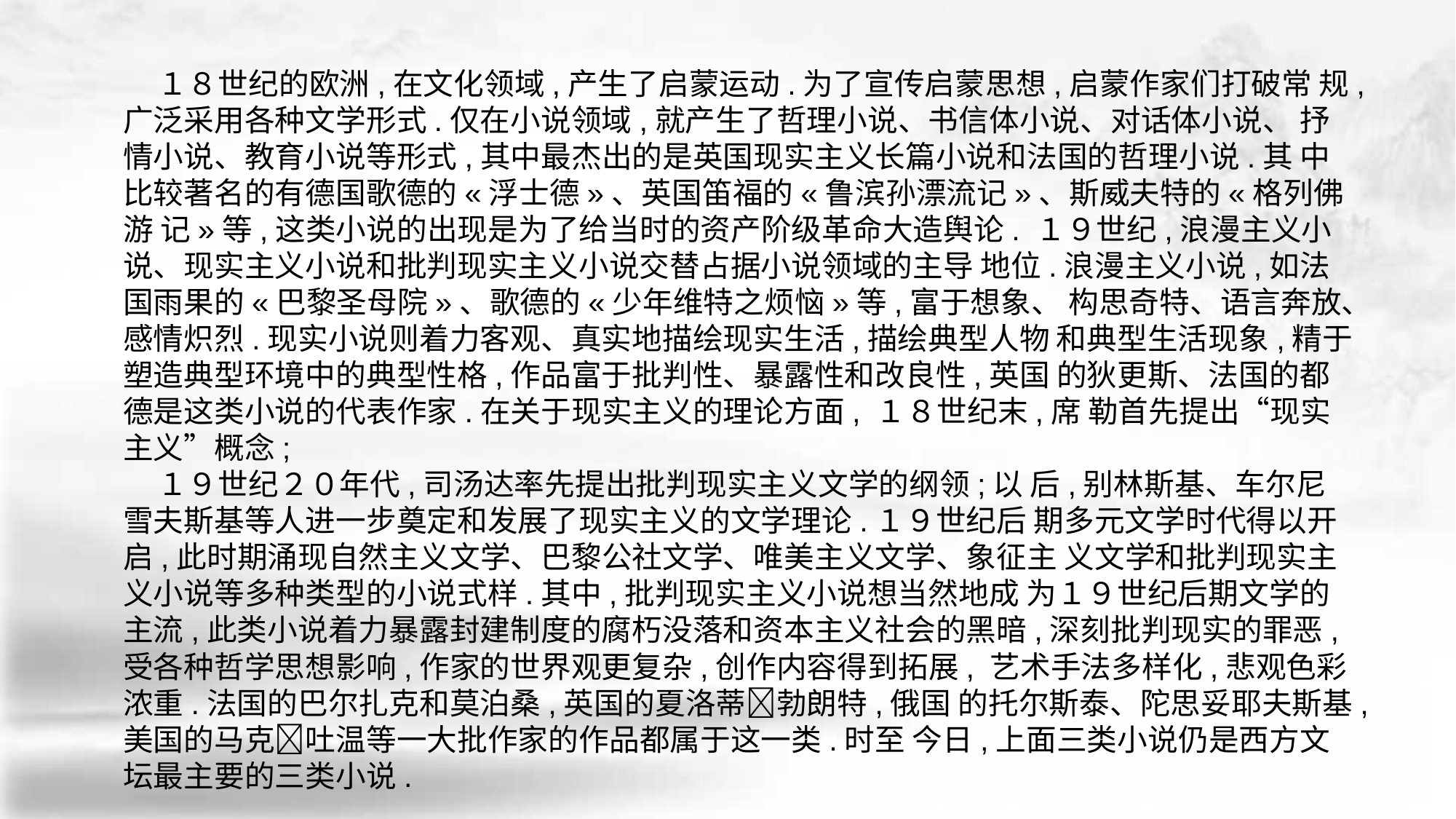

１８世纪的欧洲,在文化领域,产生了启蒙运动.为了宣传启蒙思想,启蒙作家们打破常 规,广泛采用各种文学形式.仅在小说领域,就产生了哲理小说、书信体小说、对话体小说、 抒情小说、教育小说等形式,其中最杰出的是英国现实主义长篇小说和法国的哲理小说.其 中比较著名的有德国歌德的«浮士德»、英国笛福的«鲁滨孙漂流记»、斯威夫特的«格列佛游 记»等,这类小说的出现是为了给当时的资产阶级革命大造舆论. １９世纪,浪漫主义小说、现实主义小说和批判现实主义小说交替占据小说领域的主导 地位.浪漫主义小说,如法国雨果的«巴黎圣母院»、歌德的«少年维特之烦恼»等,富于想象、 构思奇特、语言奔放、感情炽烈.现实小说则着力客观、真实地描绘现实生活,描绘典型人物 和典型生活现象,精于塑造典型环境中的典型性格,作品富于批判性、暴露性和改良性,英国 的狄更斯、法国的都德是这类小说的代表作家.在关于现实主义的理论方面, １８世纪末,席 勒首先提出“现实主义”概念;
    １９世纪２０年代,司汤达率先提出批判现实主义文学的纲领;以 后,别林斯基、车尔尼雪夫斯基等人进一步奠定和发展了现实主义的文学理论.１９世纪后 期多元文学时代得以开启,此时期涌现自然主义文学、巴黎公社文学、唯美主义文学、象征主 义文学和批判现实主义小说等多种类型的小说式样.其中,批判现实主义小说想当然地成 为１９世纪后期文学的主流,此类小说着力暴露封建制度的腐朽没落和资本主义社会的黑暗,深刻批判现实的罪恶,受各种哲学思想影响,作家的世界观更复杂,创作内容得到拓展, 艺术手法多样化,悲观色彩浓重.法国的巴尔扎克和莫泊桑,英国的夏洛蒂􀅰勃朗特,俄国 的托尔斯泰、陀思妥耶夫斯基,美国的马克􀅰吐温等一大批作家的作品都属于这一类.时至 今日,上面三类小说仍是西方文坛最主要的三类小说.